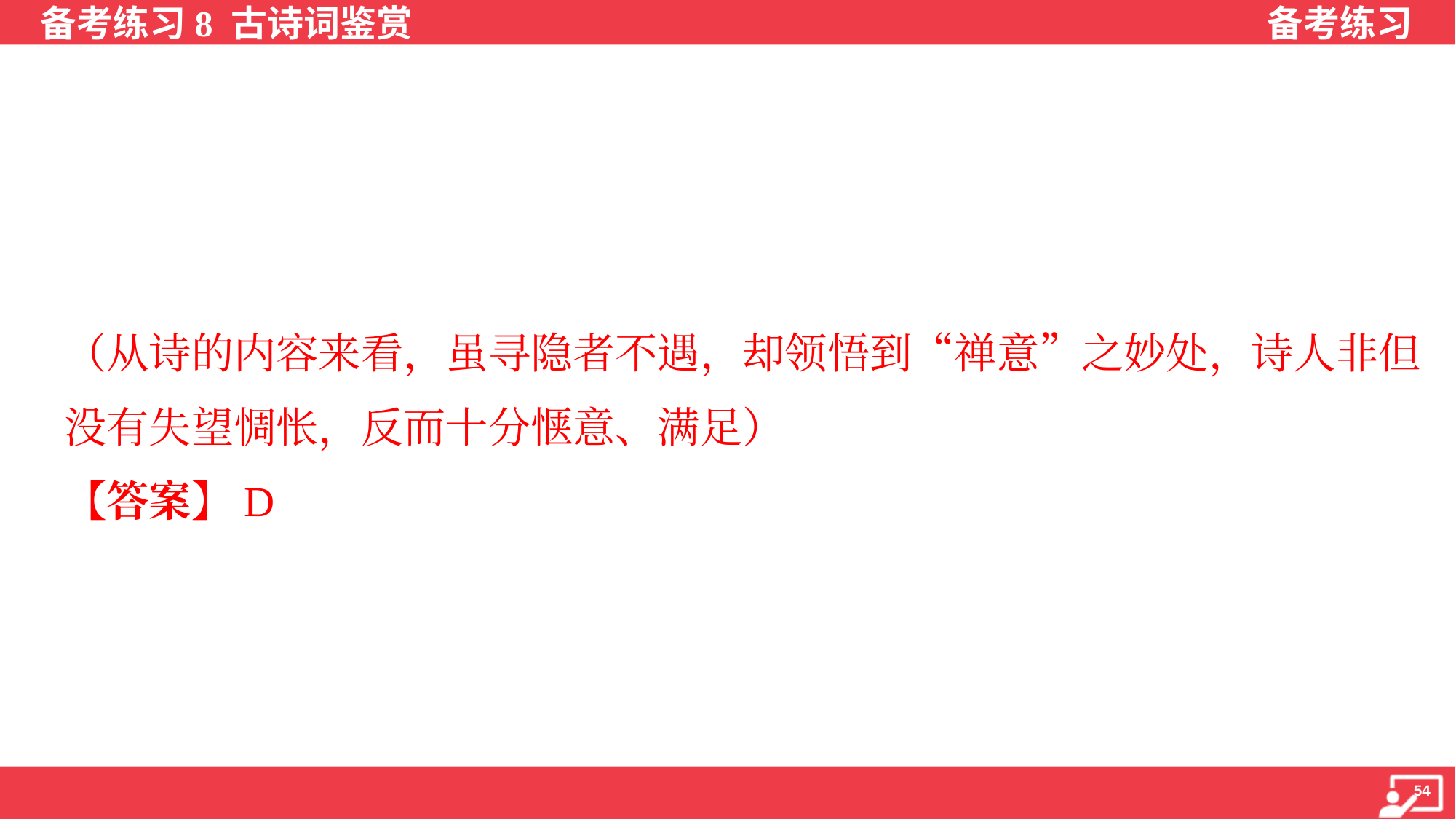

（从诗的内容来看，虽寻隐者不遇，却领悟到“禅意”之妙处，诗人非但
没有失望惆怅，反而十分惬意、满足）
【答案】D